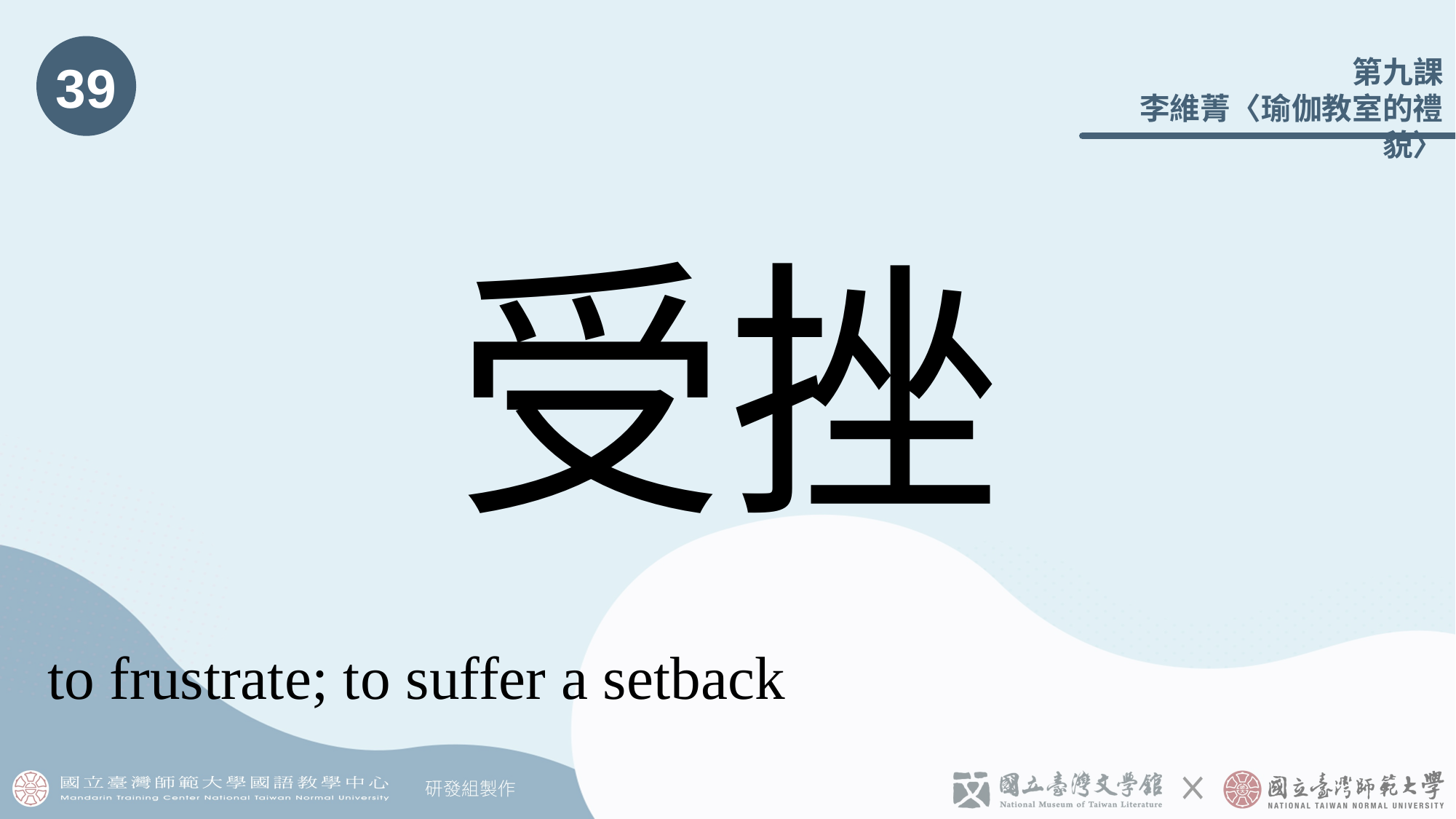

39
# 受挫
to frustrate; to suffer a setback